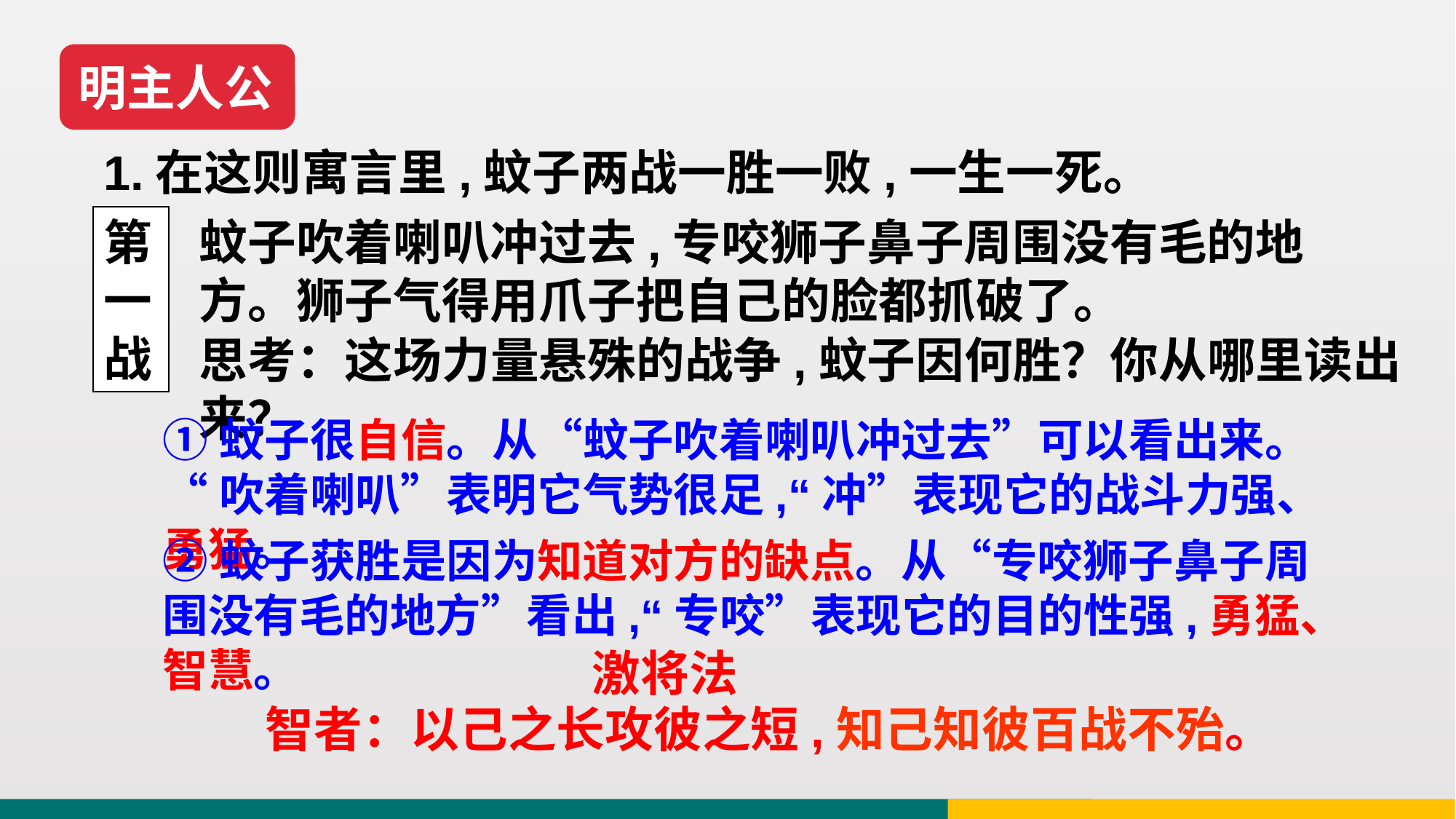

明主人公
1.在这则寓言里,蚊子两战一胜一败,一生一死。
第一战
蚊子吹着喇叭冲过去,专咬狮子鼻子周围没有毛的地方。狮子气得用爪子把自己的脸都抓破了。
思考：这场力量悬殊的战争,蚊子因何胜？你从哪里读出来？
①蚊子很自信。从“蚊子吹着喇叭冲过去”可以看出来。
“吹着喇叭”表明它气势很足,“冲”表现它的战斗力强、勇猛。
②蚊子获胜是因为知道对方的缺点。从“专咬狮子鼻子周围没有毛的地方”看出,“专咬”表现它的目的性强,勇猛、智慧。
激将法
智者：以己之长攻彼之短,知己知彼百战不殆。